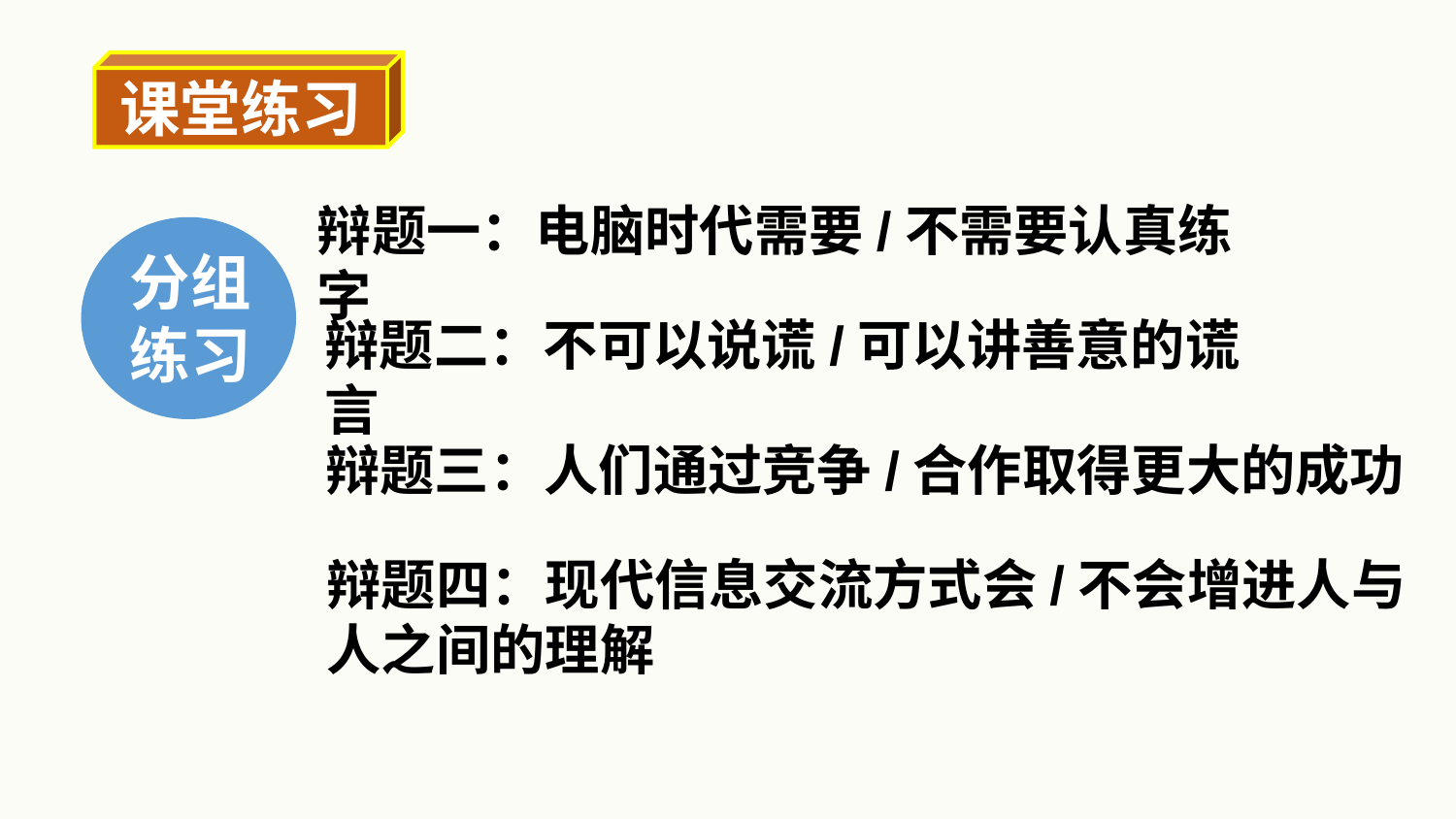

课堂练习
辩题一：电脑时代需要/不需要认真练字

分组
练习
辩题二：不可以说谎/可以讲善意的谎言
辩题三：人们通过竞争/合作取得更大的成功
辩题四：现代信息交流方式会/不会增进人与人之间的理解